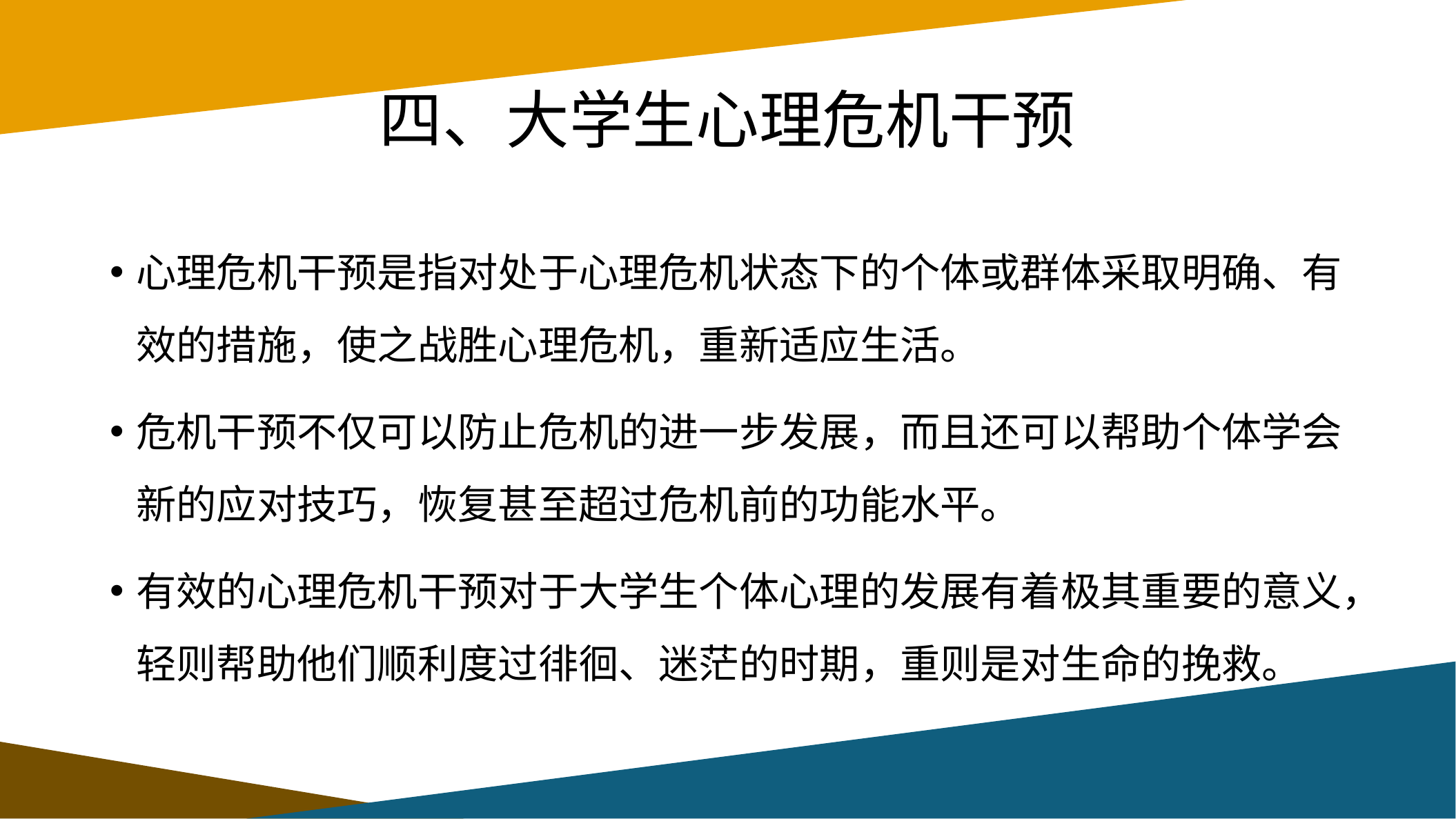

# 四、大学生心理危机干预
心理危机干预是指对处于心理危机状态下的个体或群体采取明确、有效的措施，使之战胜心理危机，重新适应生活。
危机干预不仅可以防止危机的进一步发展，而且还可以帮助个体学会新的应对技巧，恢复甚至超过危机前的功能水平。
有效的心理危机干预对于大学生个体心理的发展有着极其重要的意义，轻则帮助他们顺利度过徘徊、迷茫的时期，重则是对生命的挽救。